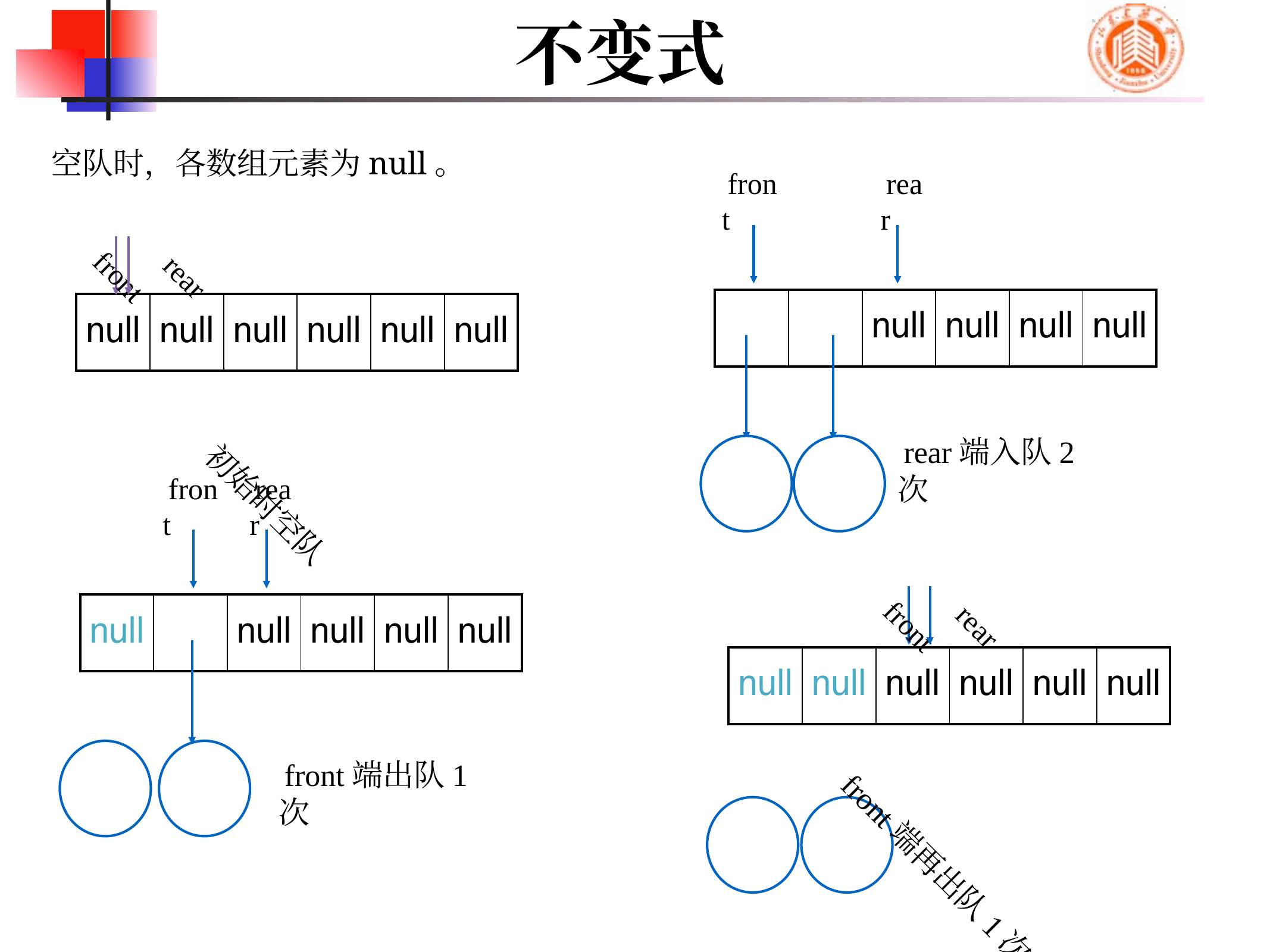

# 不变式
空队时，各数组元素为null。
front
rear

|  |  | null | null | null | null |
| --- | --- | --- | --- | --- | --- |

rear端入队2次
front
rear

| null | null | null | null | null | null |
| --- | --- | --- | --- | --- | --- |
初始时空队
front
rear

| null |  | null | null | null | null |
| --- | --- | --- | --- | --- | --- |

front端出队1次
front
rear

| null | null | null | null | null | null |
| --- | --- | --- | --- | --- | --- |

front端再出队1次，空队